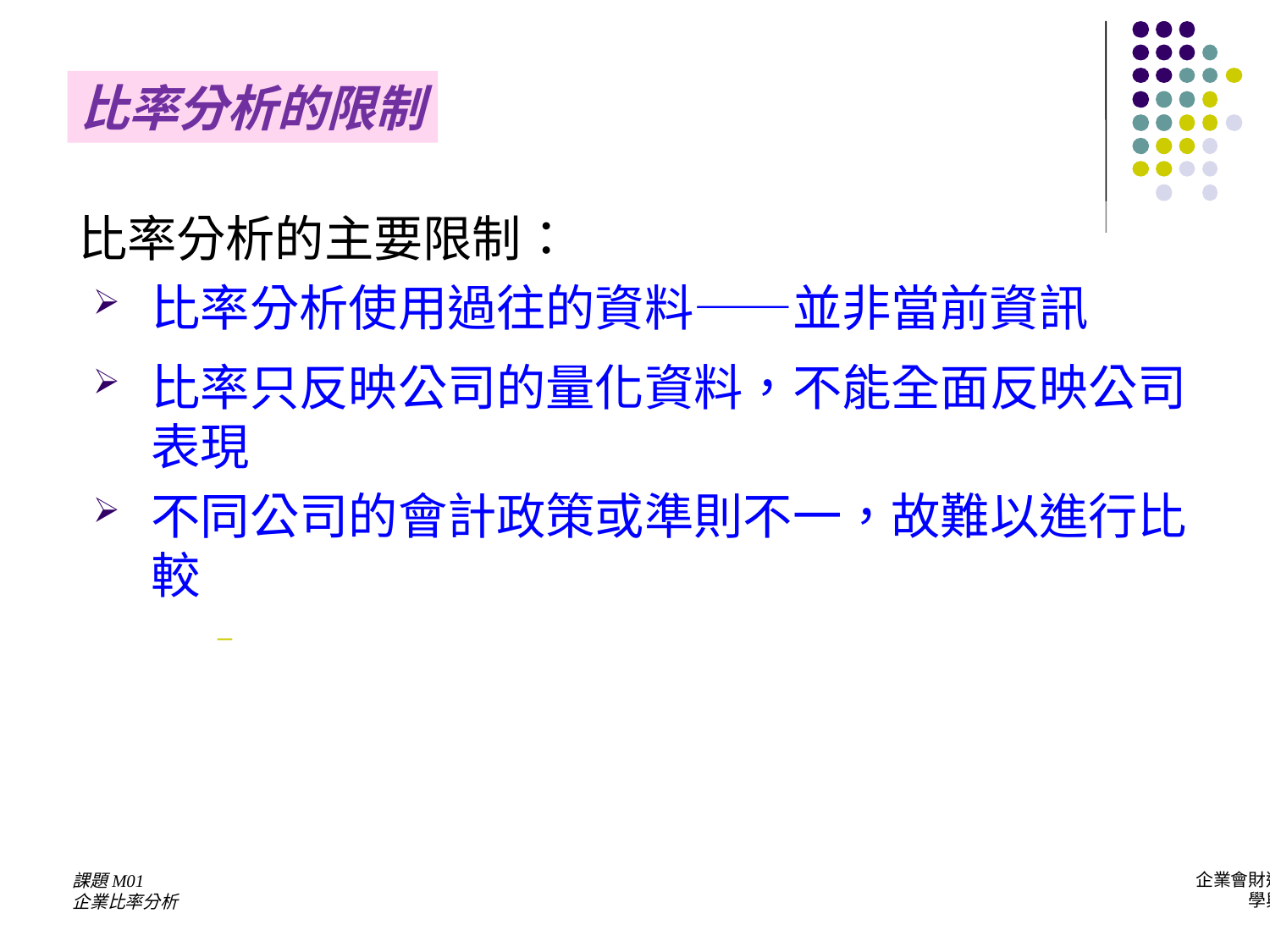

比率分析的限制
比率分析的主要限制：
比率分析使用過往的資料——並非當前資訊
比率只反映公司的量化資料，不能全面反映公司表現
不同公司的會計政策或準則不一，故難以進行比較

課題M01
企業比率分析